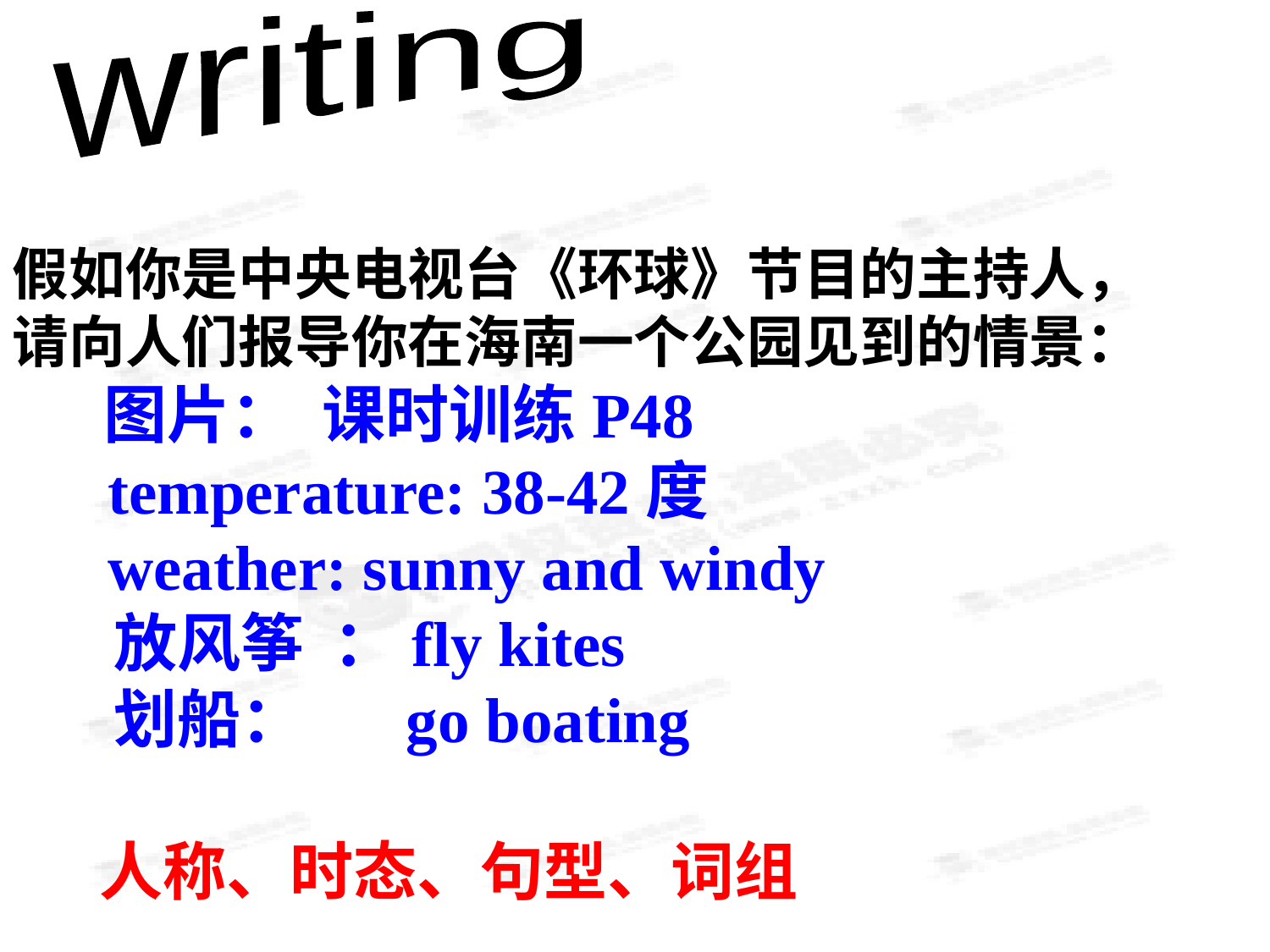

writing
假如你是中央电视台《环球》节目的主持人，
请向人们报导你在海南一个公园见到的情景：
      图片：  课时训练P48
      temperature: 38-42度
      weather: sunny and windy
      放风筝  ：fly kites
      划船：      go boating

     人称、时态、句型、词组